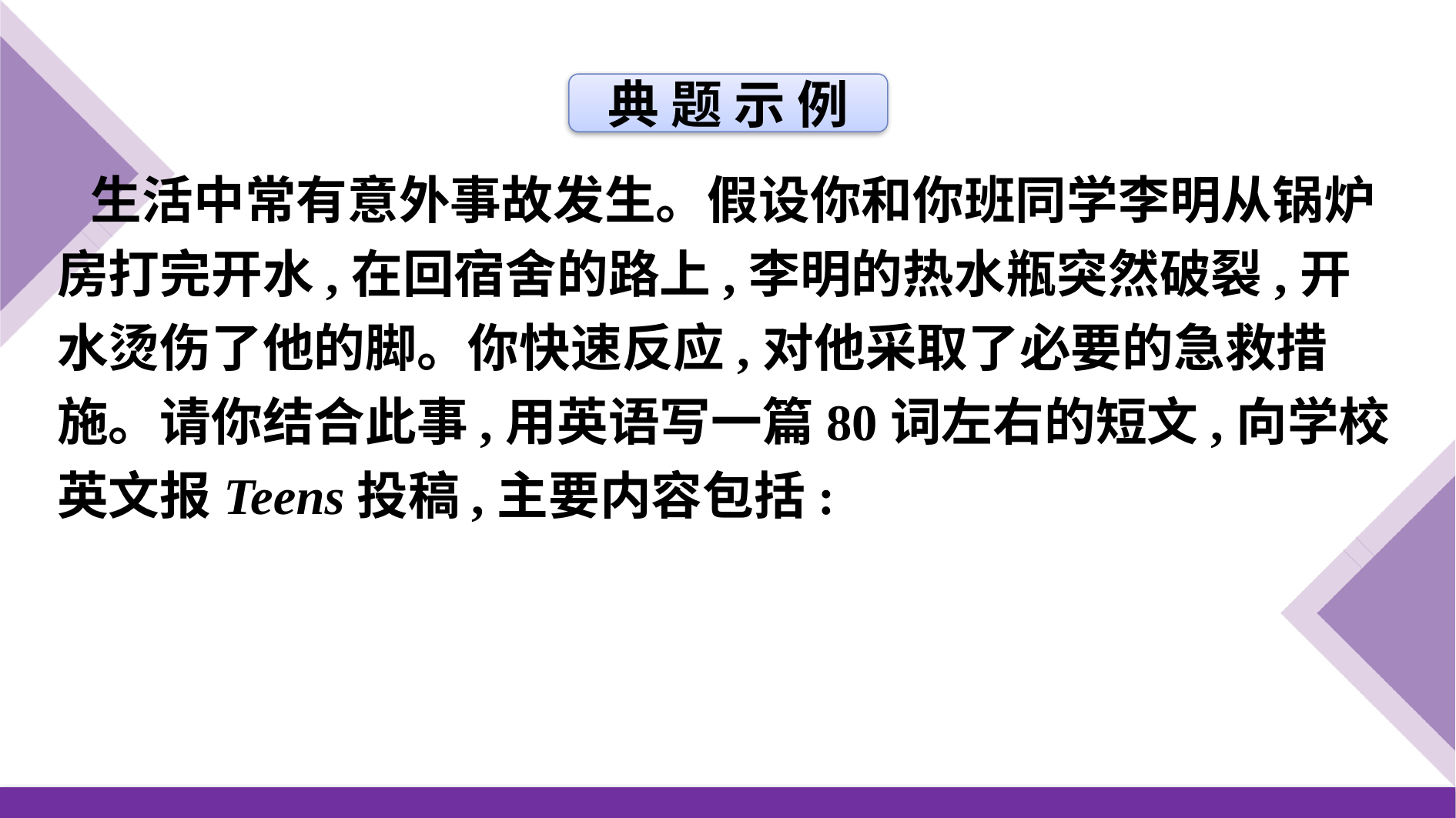

典 题 示 例
生活中常有意外事故发生。假设你和你班同学李明从锅炉房打完开水,在回宿舍的路上,李明的热水瓶突然破裂,开水烫伤了他的脚。你快速反应,对他采取了必要的急救措施。请你结合此事,用英语写一篇80词左右的短文,向学校英文报Teens投稿,主要内容包括: